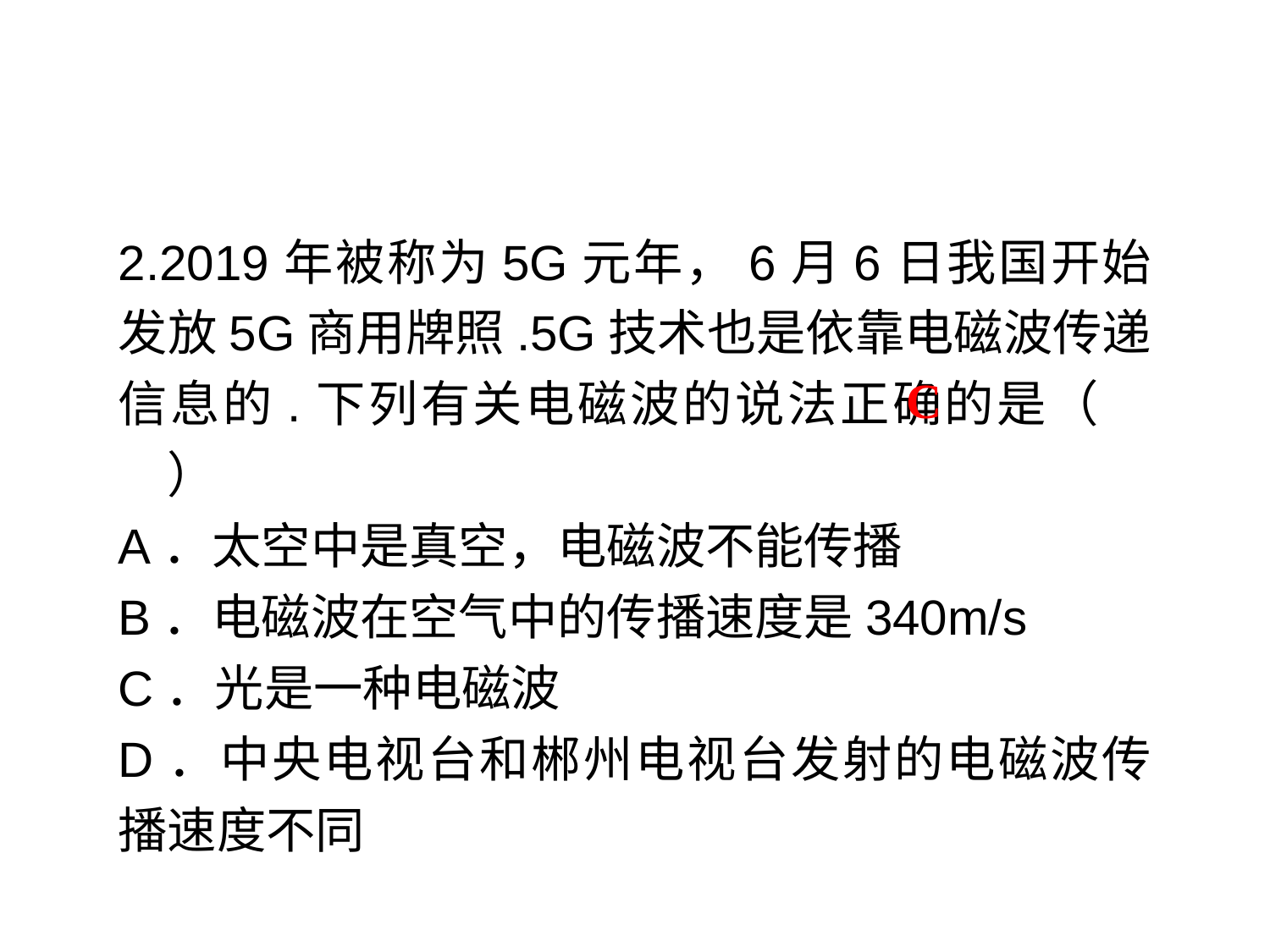

2.2019年被称为5G元年，6月6日我国开始发放5G商用牌照.5G技术也是依靠电磁波传递信息的.下列有关电磁波的说法正确的是（　 　）
A．太空中是真空，电磁波不能传播
B．电磁波在空气中的传播速度是340m/s
C．光是一种电磁波
D．中央电视台和郴州电视台发射的电磁波传播速度不同
C